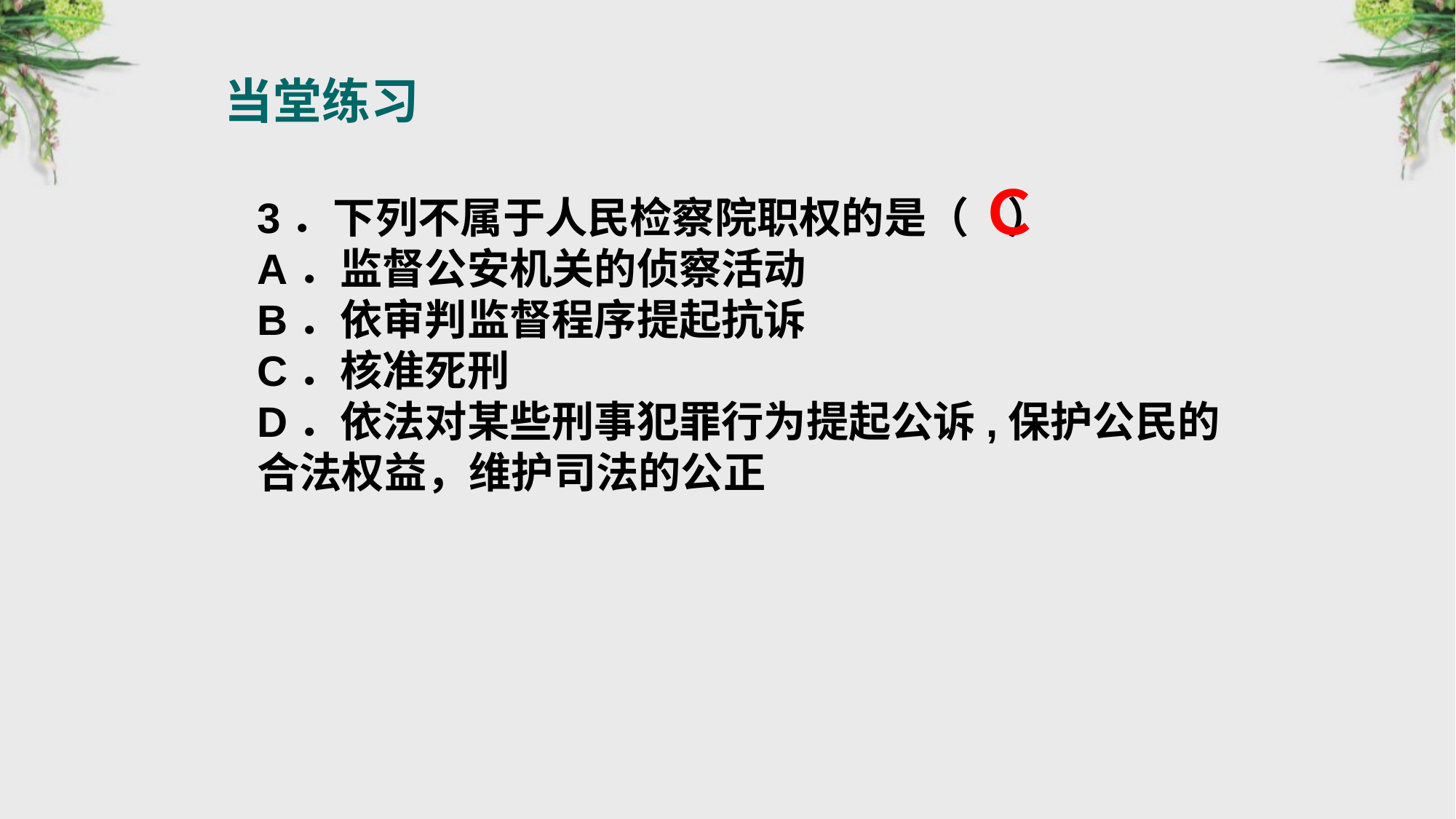

当堂练习
Ｃ
3．下列不属于人民检察院职权的是（    ）
A．监督公安机关的侦察活动
B．依审判监督程序提起抗诉
C．核准死刑
D．依法对某些刑事犯罪行为提起公诉,保护公民的合法权益，维护司法的公正